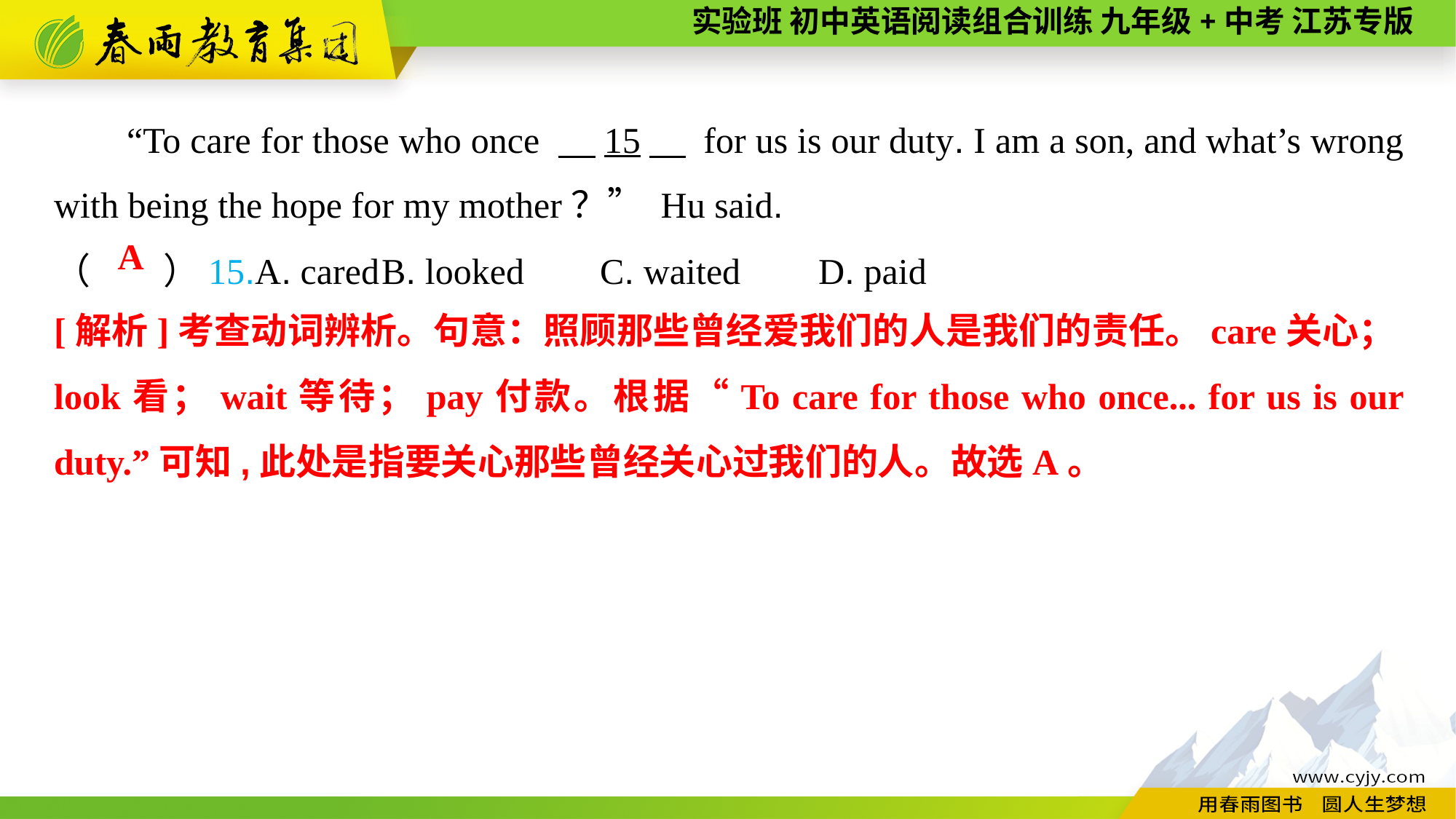

“To care for those who once 　15　 for us is our duty. I am a son, and what’s wrong with being the hope for my mother？” Hu said.
（　　）15.A. cared	B. looked	C. waited	D. paid
A
[解析]考查动词辨析。句意：照顾那些曾经爱我们的人是我们的责任。care关心；look看；wait等待；pay付款。根据“To care for those who once... for us is our duty.”可知,此处是指要关心那些曾经关心过我们的人。故选A。